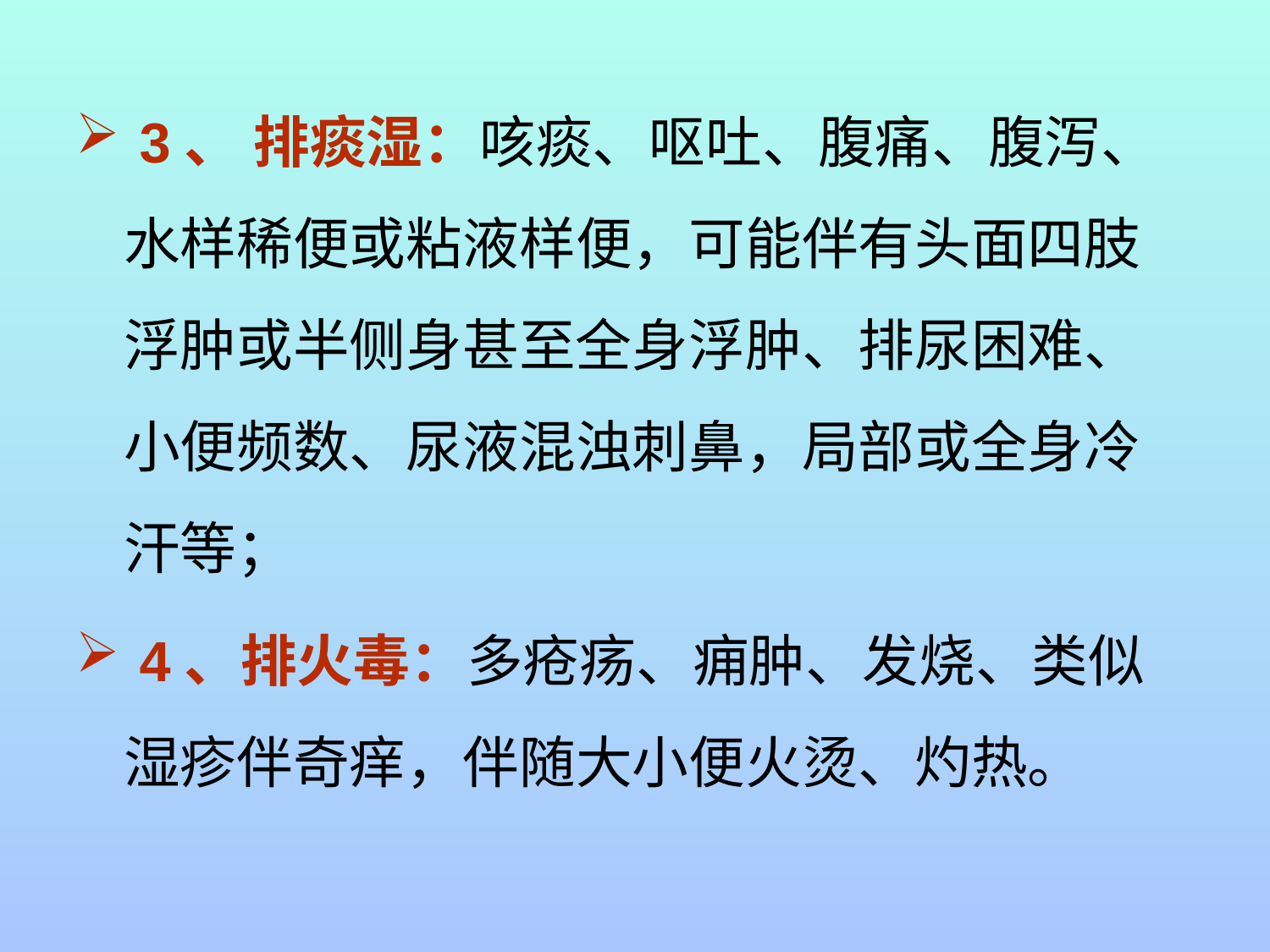

3、 排痰湿：咳痰、呕吐、腹痛、腹泻、水样稀便或粘液样便，可能伴有头面四肢浮肿或半侧身甚至全身浮肿、排尿困难、小便频数、尿液混浊刺鼻，局部或全身冷汗等；
 4、排火毒：多疮疡、痈肿、发烧、类似湿疹伴奇痒，伴随大小便火烫、灼热。